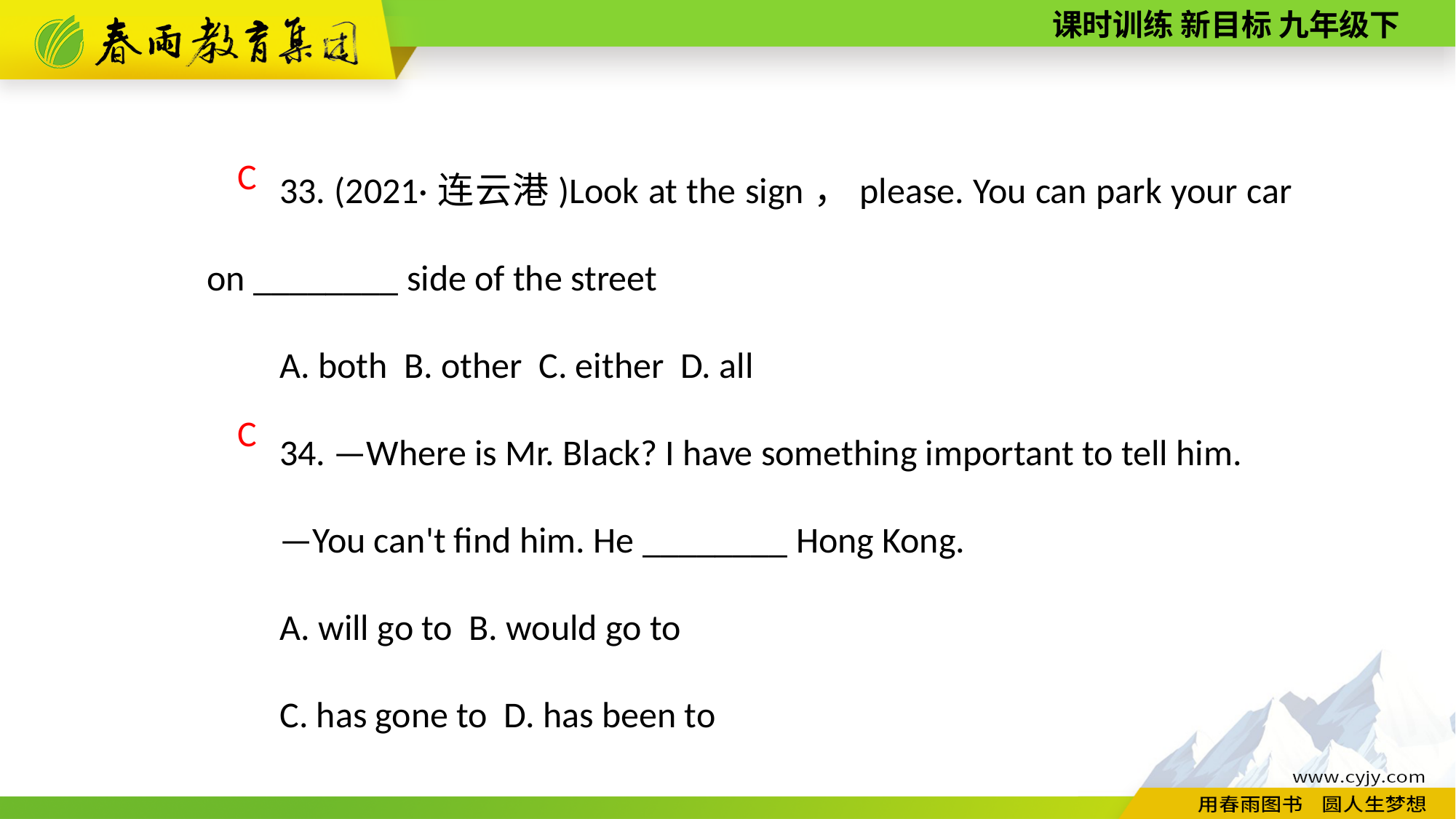

33. (2021·连云港)Look at the sign，please. You can park your car on ________ side of the street
A. both  B. other  C. either  D. all
34. —Where is Mr. Black? I have something important to tell him.
—You can't find him. He ________ Hong Kong.
A. will go to  B. would go to
C. has gone to  D. has been to
C
C